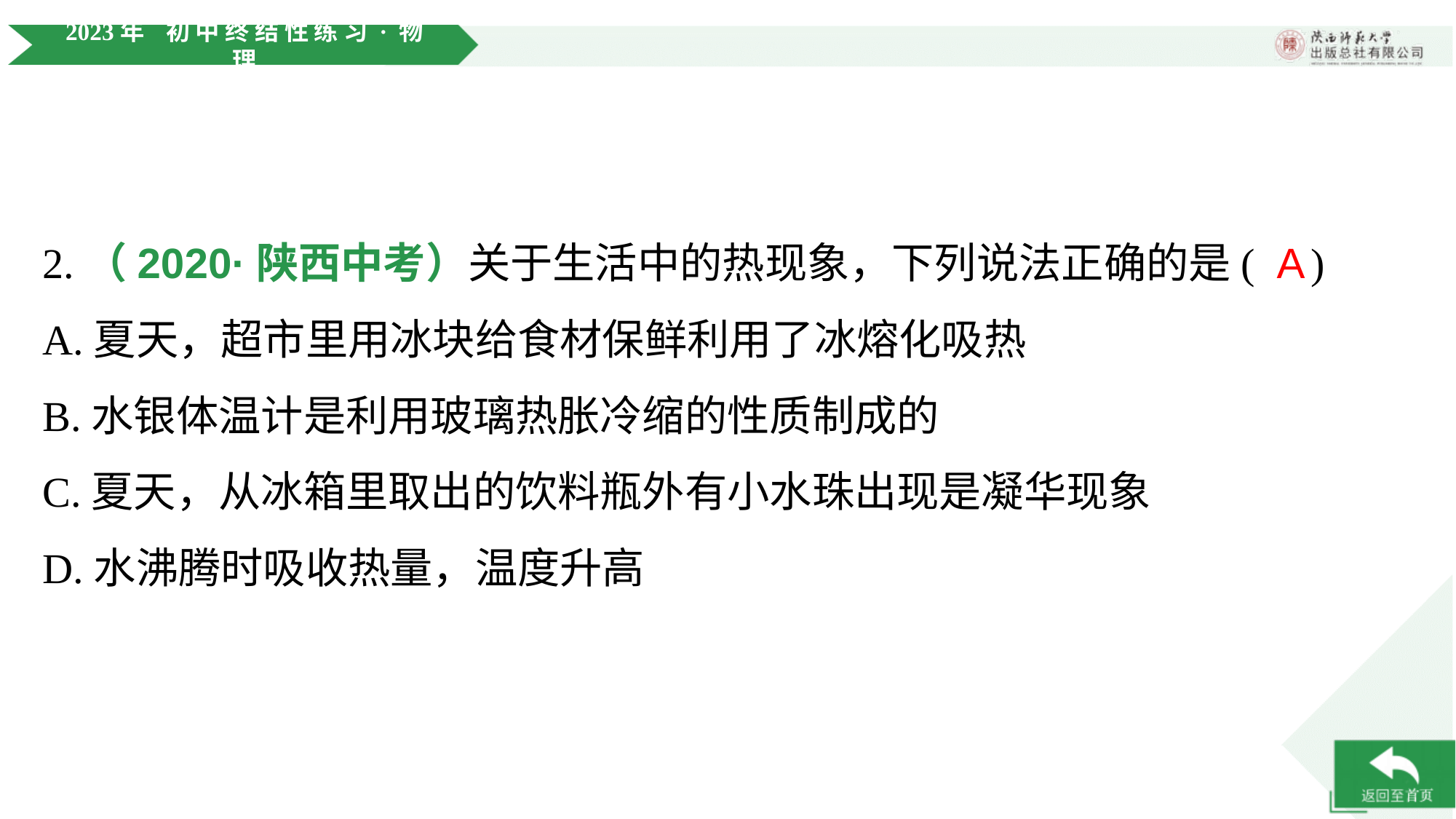

2.（2020·陕西中考）关于生活中的热现象，下列说法正确的是(     )
A
A.夏天，超市里用冰块给食材保鲜利用了冰熔化吸热
B.水银体温计是利用玻璃热胀冷缩的性质制成的
C.夏天，从冰箱里取出的饮料瓶外有小水珠出现是凝华现象
D.水沸腾时吸收热量，温度升高